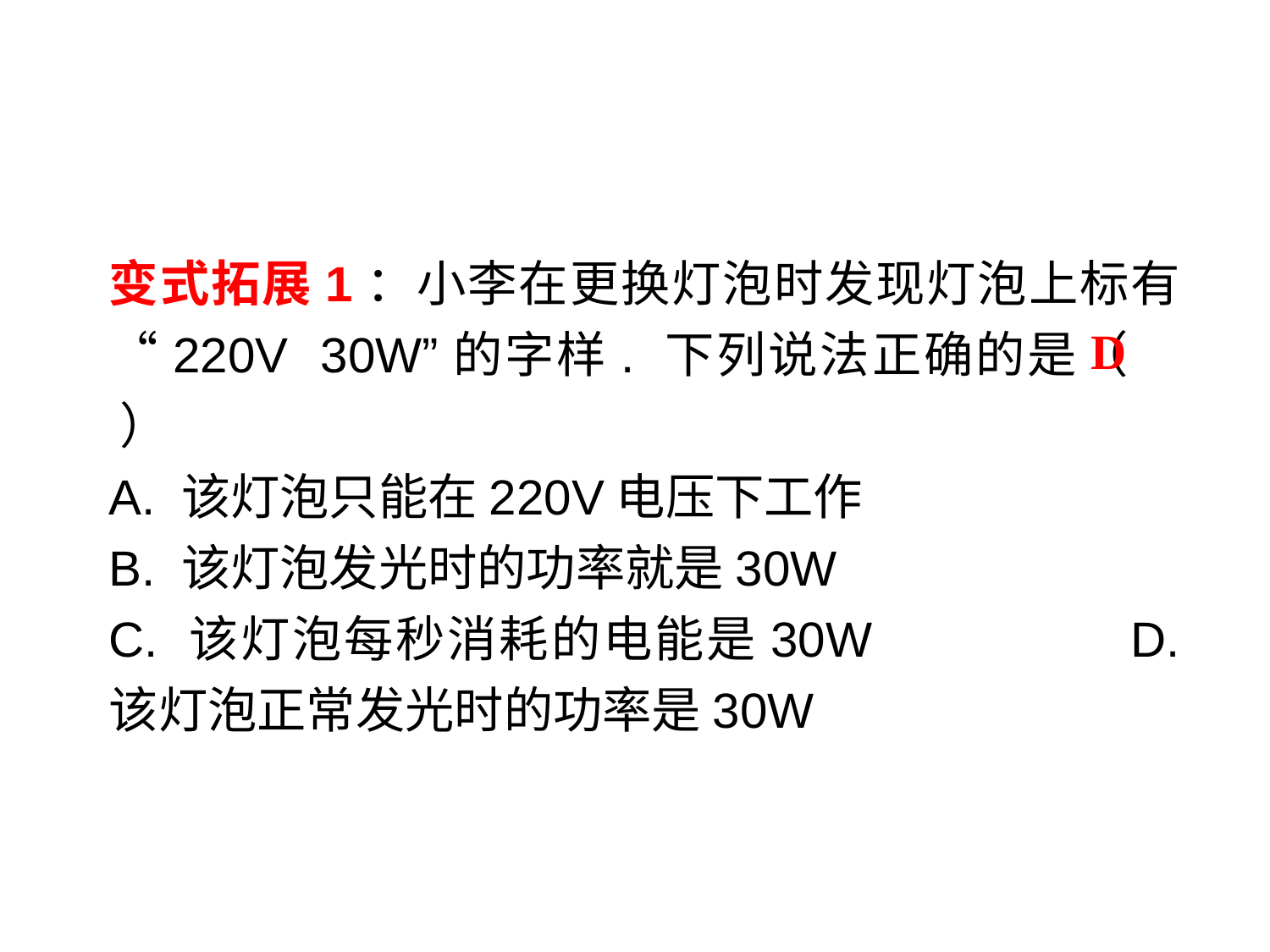

变式拓展1：小李在更换灯泡时发现灯泡上标有“220V  30W”的字样. 下列说法正确的是（　 ）
A. 该灯泡只能在220V电压下工作
B. 该灯泡发光时的功率就是30W
C. 该灯泡每秒消耗的电能是30W                D. 该灯泡正常发光时的功率是30W
D